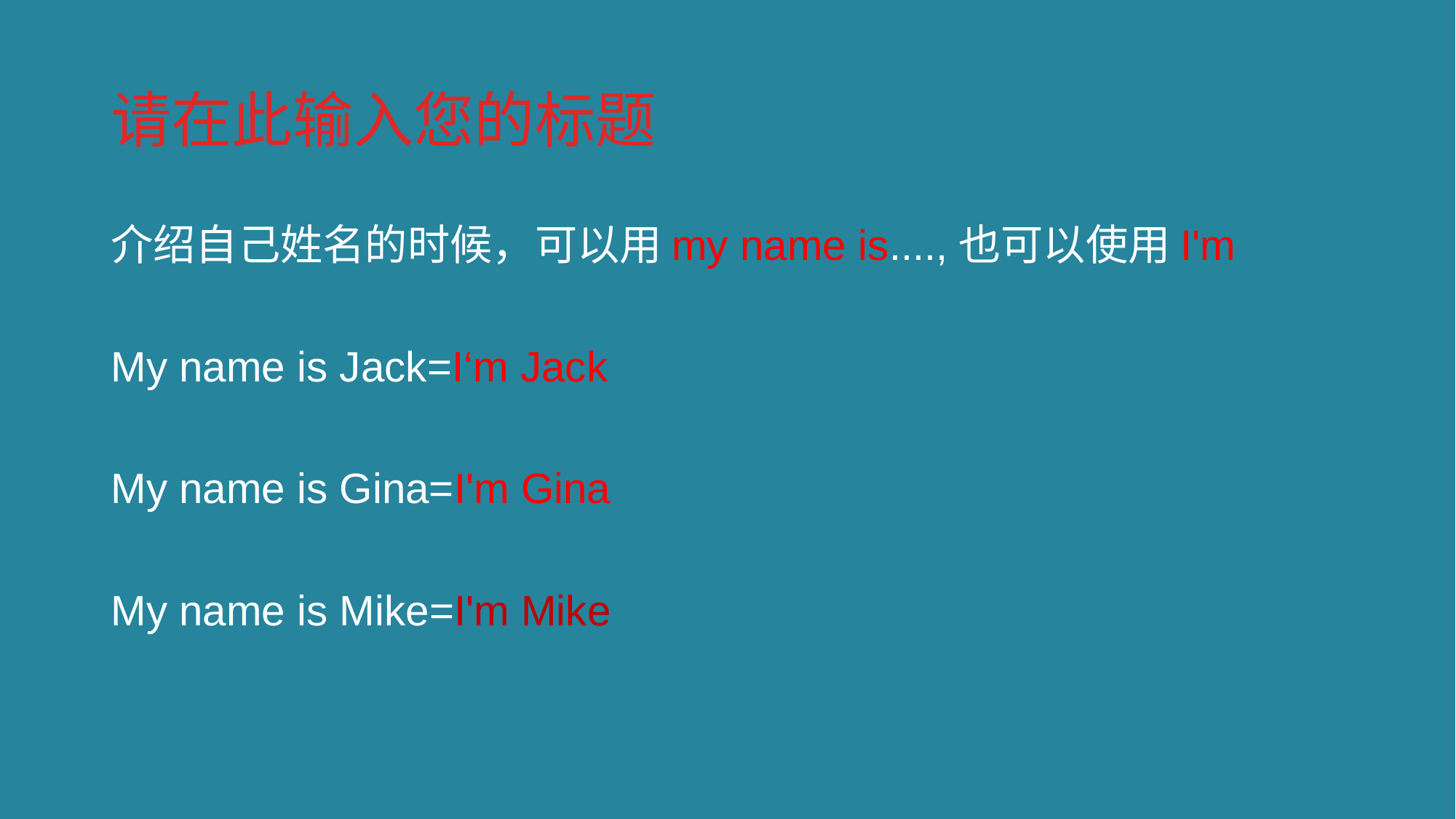

请在此输入您的标题

介绍自己姓名的时候，可以用my name is....,也可以使用I'm

My name is Jack=I‘m Jack

My name is Gina=I'm Gina

My name is Mike=I'm Mike